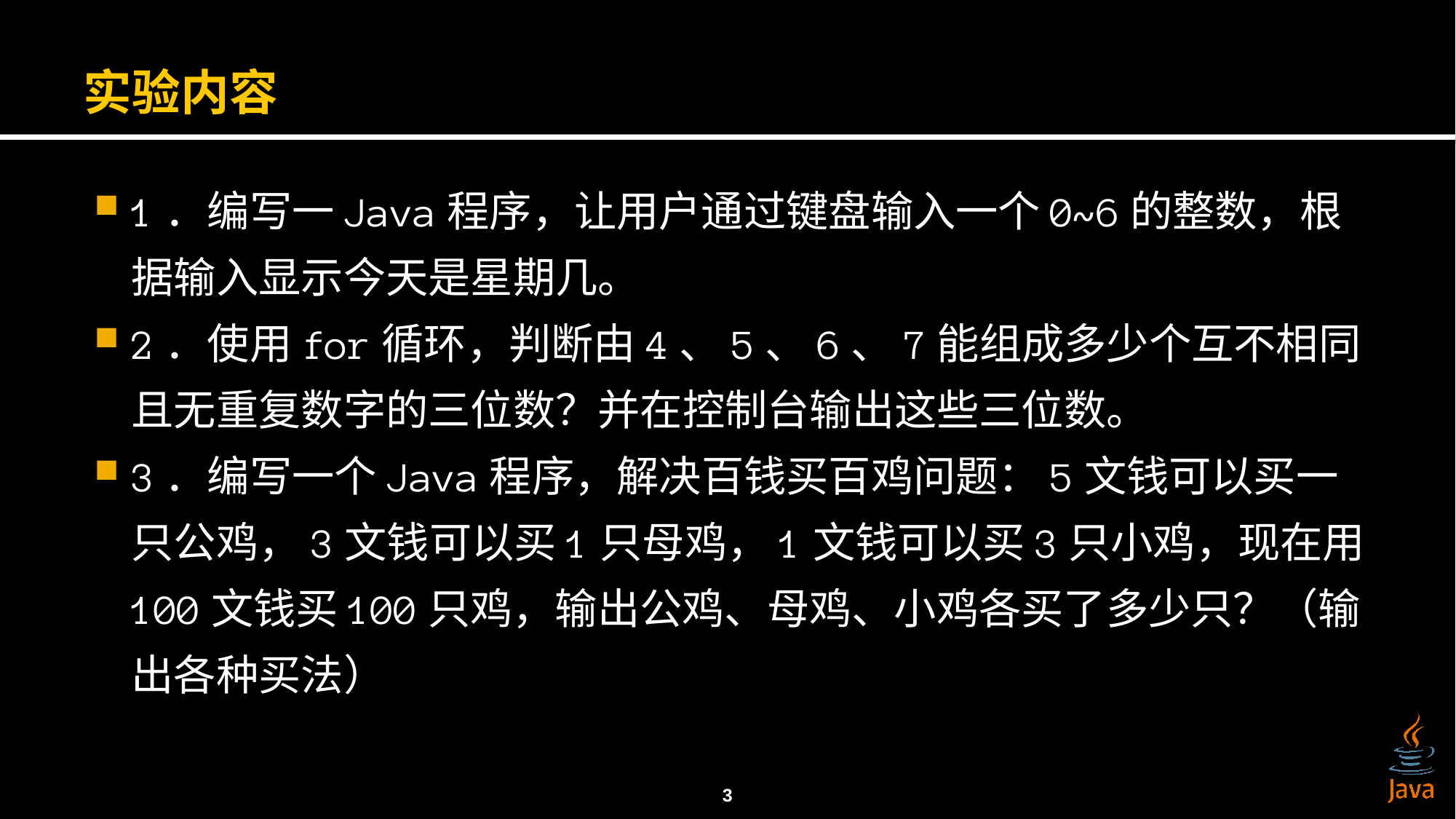

# 实验内容
1．编写一Java程序，让用户通过键盘输入一个0~6的整数，根据输入显示今天是星期几。
2．使用for循环，判断由4、5、6、7能组成多少个互不相同且无重复数字的三位数？并在控制台输出这些三位数。
3．编写一个Java程序，解决百钱买百鸡问题：5文钱可以买一只公鸡，3文钱可以买1只母鸡，1文钱可以买3只小鸡，现在用100文钱买100只鸡，输出公鸡、母鸡、小鸡各买了多少只？（输出各种买法）
3